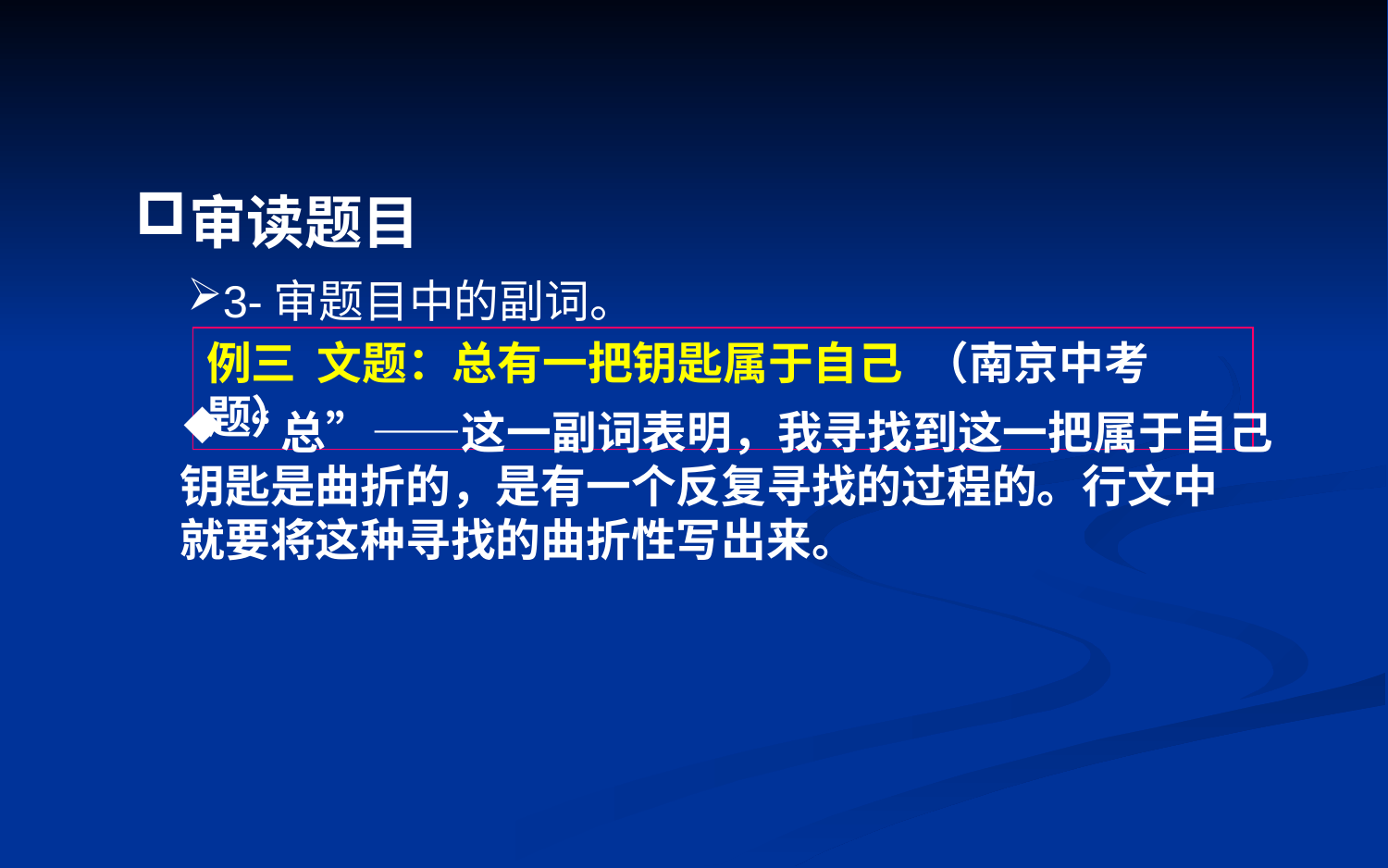

审读题目
3-审题目中的副词。
例三  文题：总有一把钥匙属于自己  （南京中考题）
“总”——这一副词表明，我寻找到这一把属于自己
钥匙是曲折的，是有一个反复寻找的过程的。行文中
就要将这种寻找的曲折性写出来。